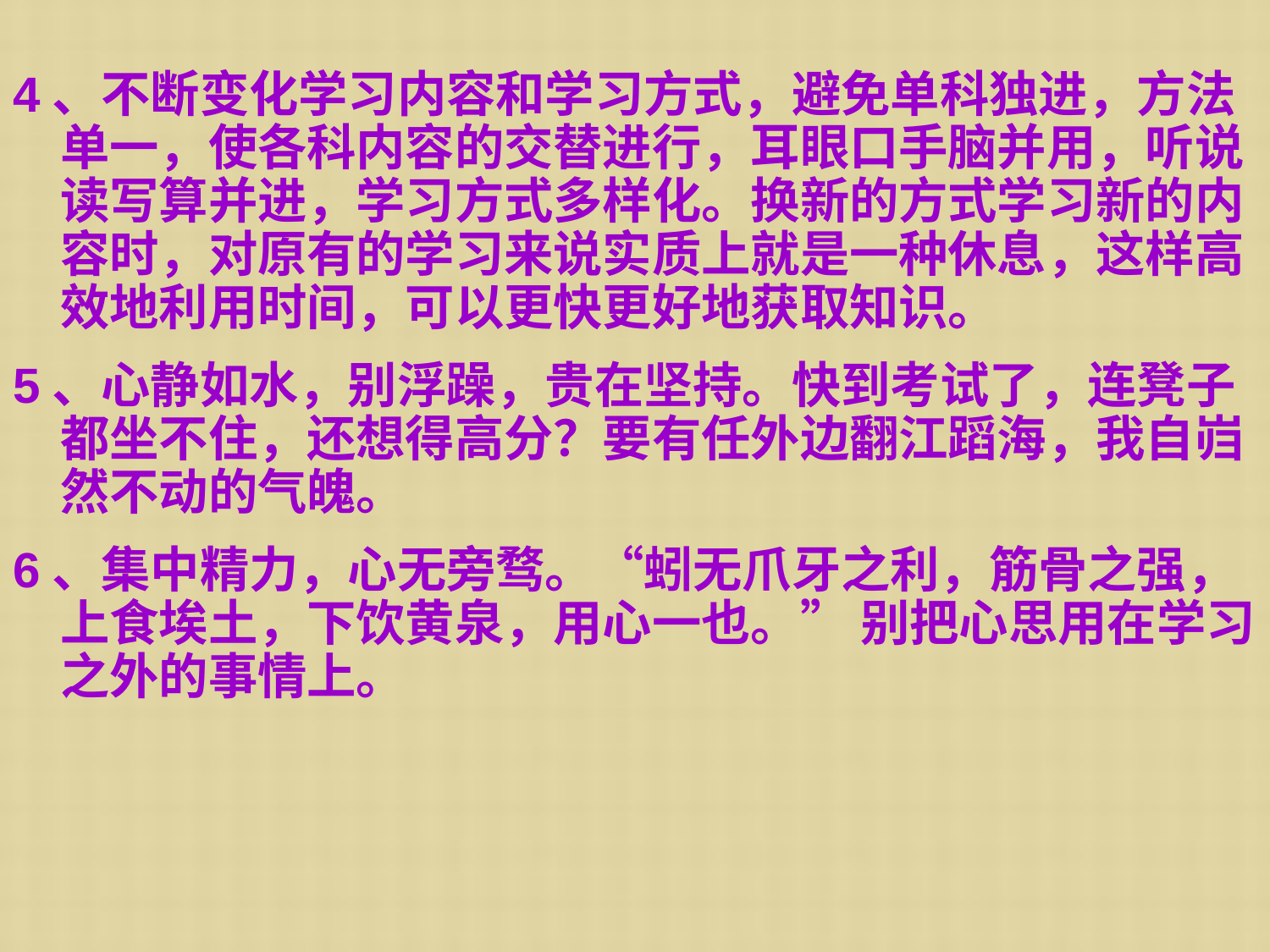

4、不断变化学习内容和学习方式，避免单科独进，方法单一，使各科内容的交替进行，耳眼口手脑并用，听说读写算并进，学习方式多样化。换新的方式学习新的内容时，对原有的学习来说实质上就是一种休息，这样高效地利用时间，可以更快更好地获取知识。
5、心静如水，别浮躁，贵在坚持。快到考试了，连凳子都坐不住，还想得高分？要有任外边翻江蹈海，我自岿然不动的气魄。
6、集中精力，心无旁骛。“蚓无爪牙之利，筋骨之强，上食埃土，下饮黄泉，用心一也。” 别把心思用在学习之外的事情上。